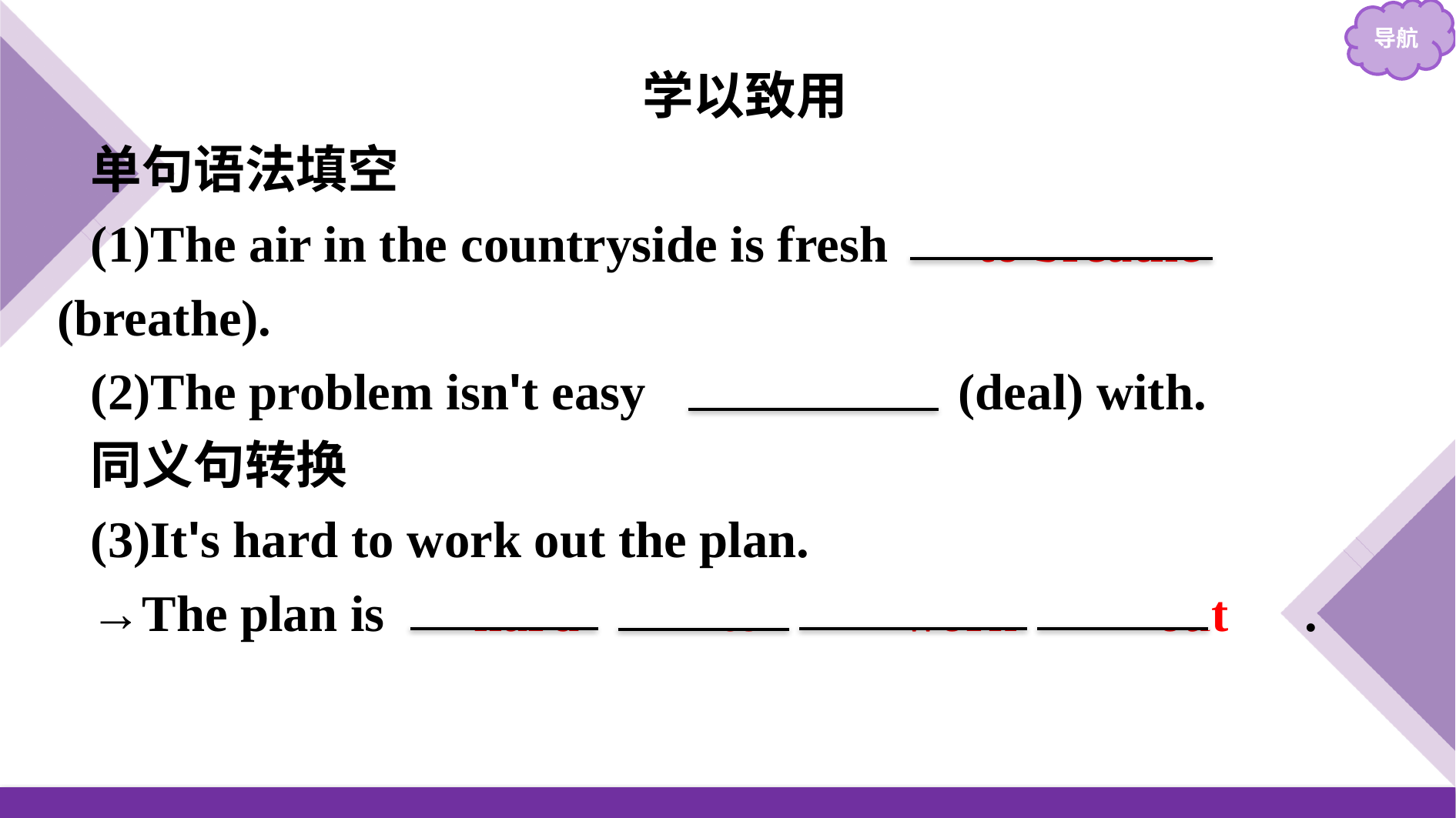

学以致用
单句语法填空
(1)The air in the countryside is fresh 　to breathe　(breathe).
(2)The problem isn't easy 　to deal　(deal) with.
同义句转换
(3)It's hard to work out the plan.
→The plan is 　hard　 　to　 　work　 　out　.